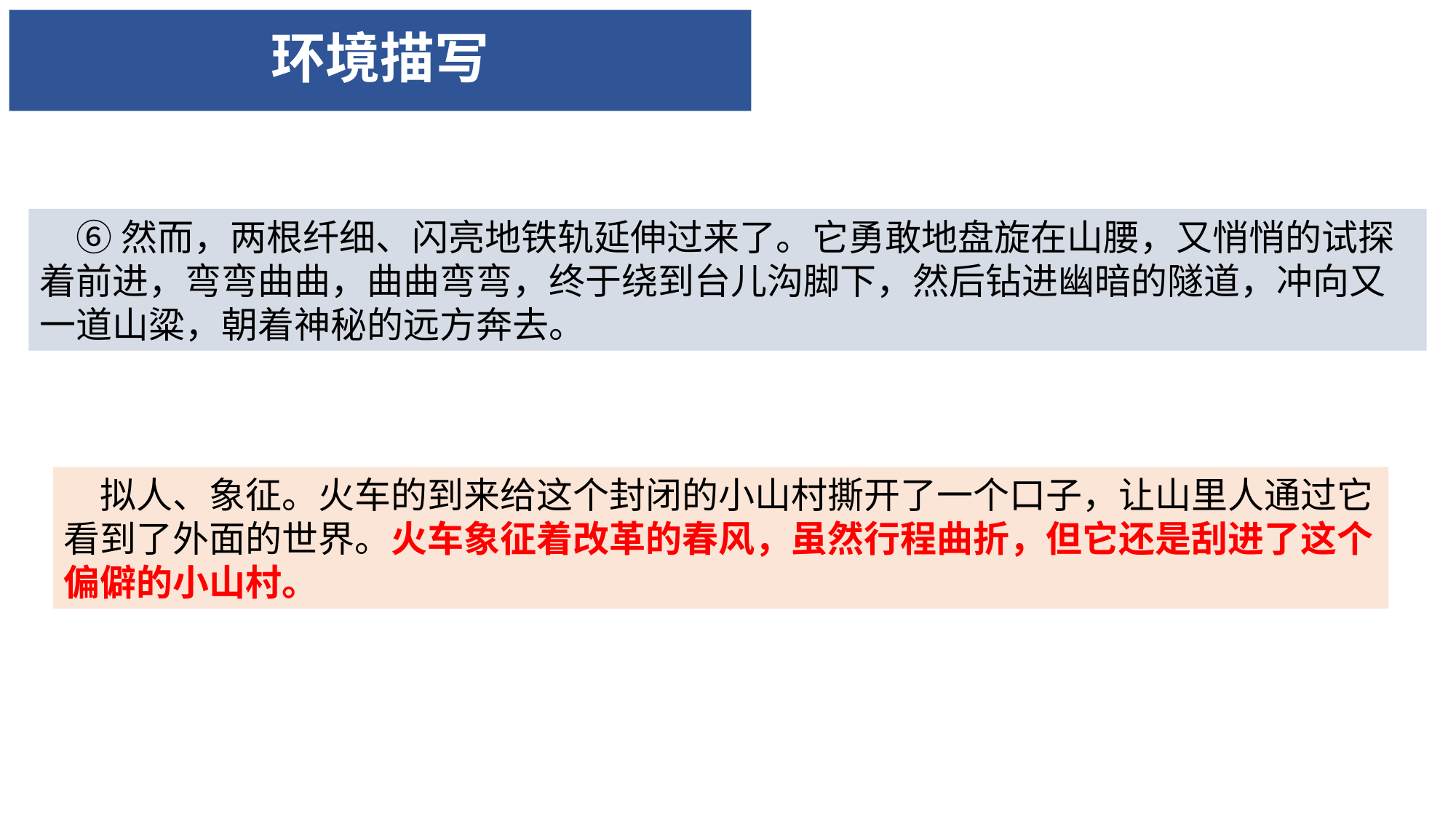

# 环境描写
⑥然而，两根纤细、闪亮地铁轨延伸过来了。它勇敢地盘旋在山腰，又悄悄的试探着前进，弯弯曲曲，曲曲弯弯，终于绕到台儿沟脚下，然后钻进幽暗的隧道，冲向又一道山粱，朝着神秘的远方奔去。
拟人、象征。火车的到来给这个封闭的小山村撕开了一个口子，让山里人通过它看到了外面的世界。火车象征着改革的春风，虽然行程曲折，但它还是刮进了这个偏僻的小山村。